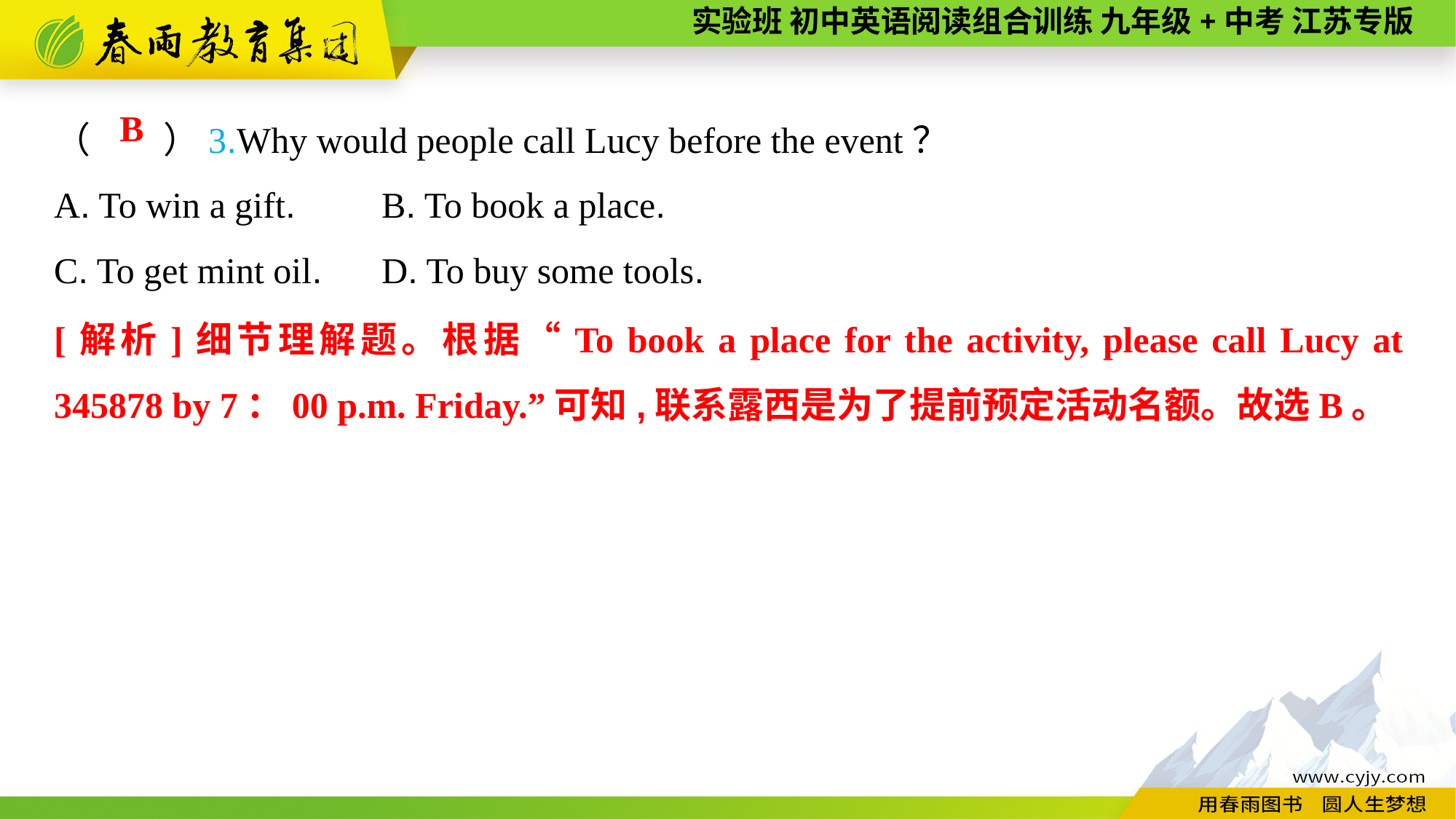

（　　）3.Why would people call Lucy before the event？
A. To win a gift.	B. To book a place.
C. To get mint oil.	D. To buy some tools.
B
[解析]细节理解题。根据“To book a place for the activity, please call Lucy at 345878 by 7：00 p.m. Friday.”可知,联系露西是为了提前预定活动名额。故选B。